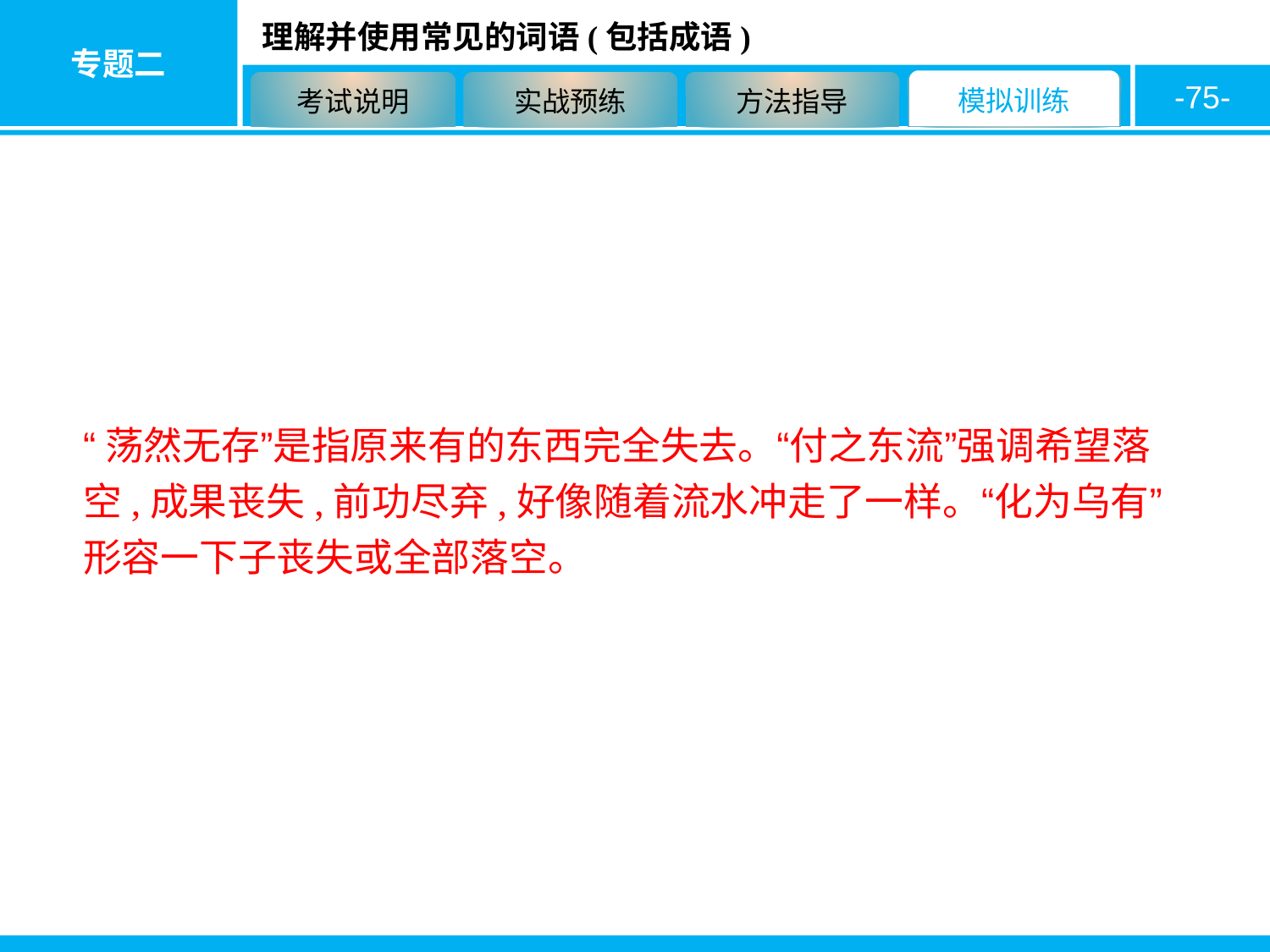

-75-
“荡然无存”是指原来有的东西完全失去。“付之东流”强调希望落空,成果丧失,前功尽弃,好像随着流水冲走了一样。“化为乌有”形容一下子丧失或全部落空。